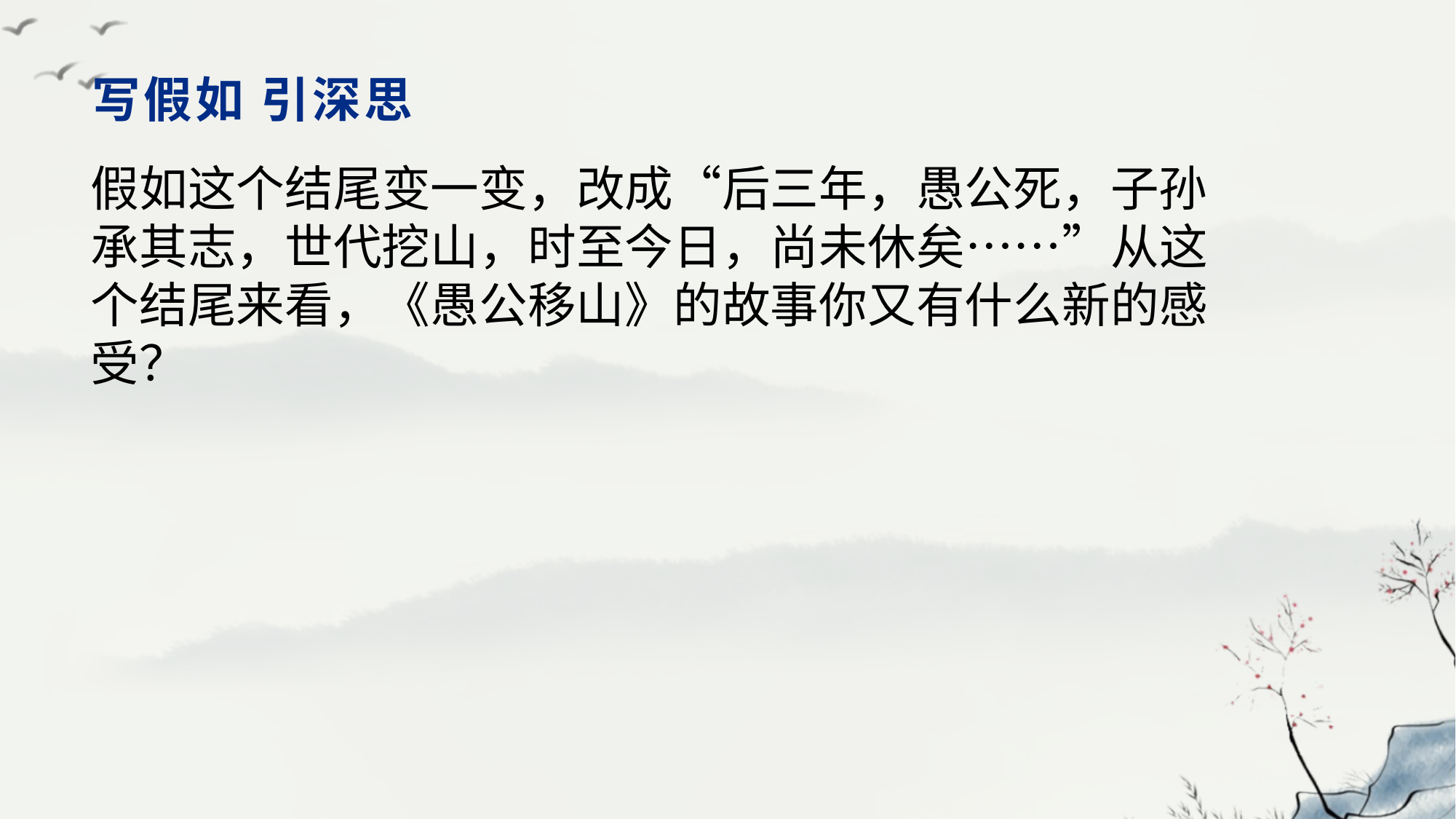

# 写假如 引深思
假如这个结尾变一变，改成“后三年，愚公死，子孙承其志，世代挖山，时至今日，尚未休矣……”从这个结尾来看，《愚公移山》的故事你又有什么新的感受？